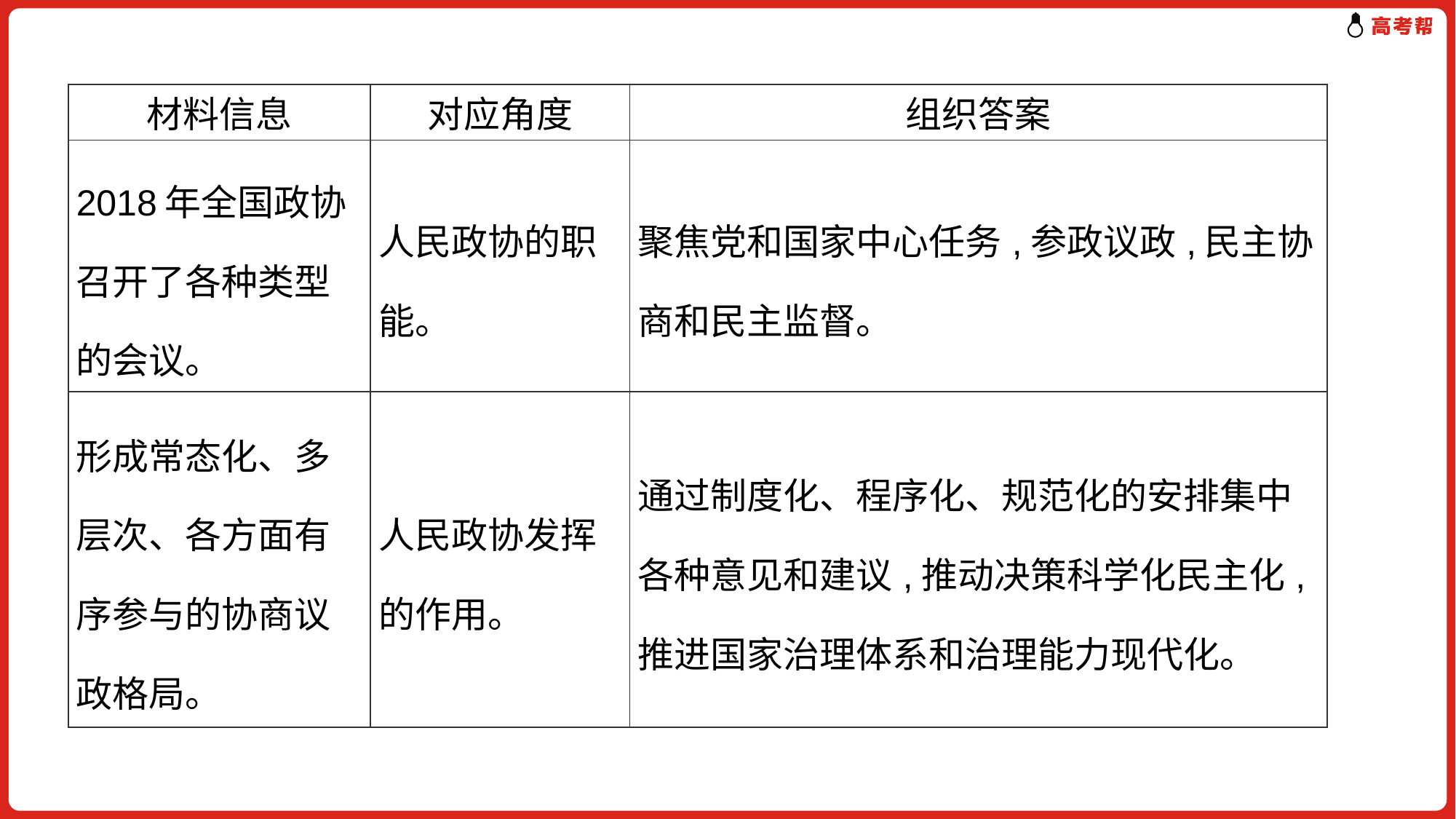

| 材料信息 | 对应角度 | 组织答案 |
| --- | --- | --- |
| 2018年全国政协召开了各种类型的会议。 | 人民政协的职能。 | 聚焦党和国家中心任务,参政议政,民主协商和民主监督。 |
| 形成常态化、多层次、各方面有序参与的协商议政格局。 | 人民政协发挥的作用。 | 通过制度化、程序化、规范化的安排集中各种意见和建议,推动决策科学化民主化,推进国家治理体系和治理能力现代化。 |